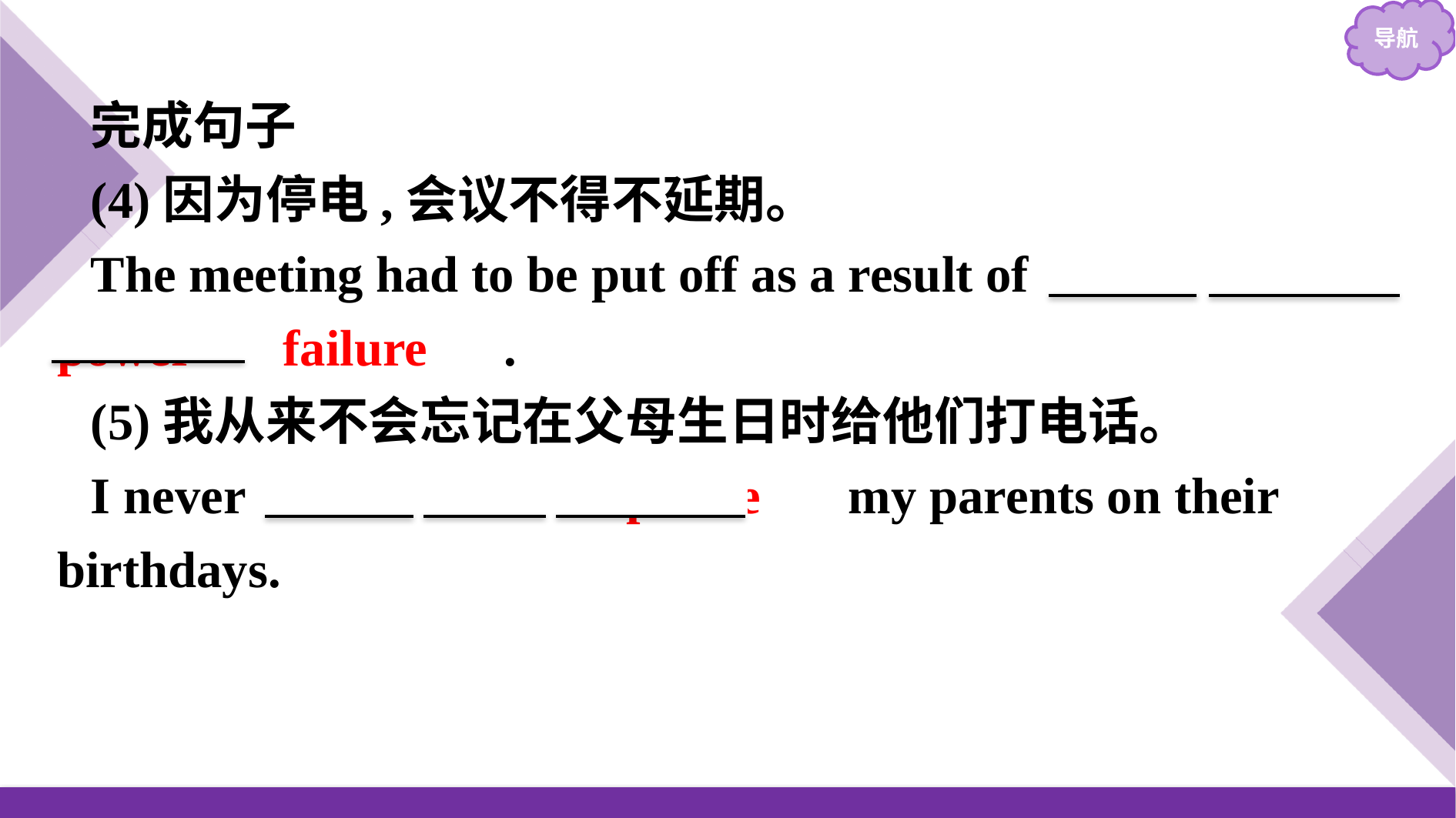

完成句子
(4)因为停电,会议不得不延期。
The meeting had to be put off as a result of 　the　 power 　failure　.
(5)我从来不会忘记在父母生日时给他们打电话。
I never 　fail　 to　 phone　 my parents on their birthdays.